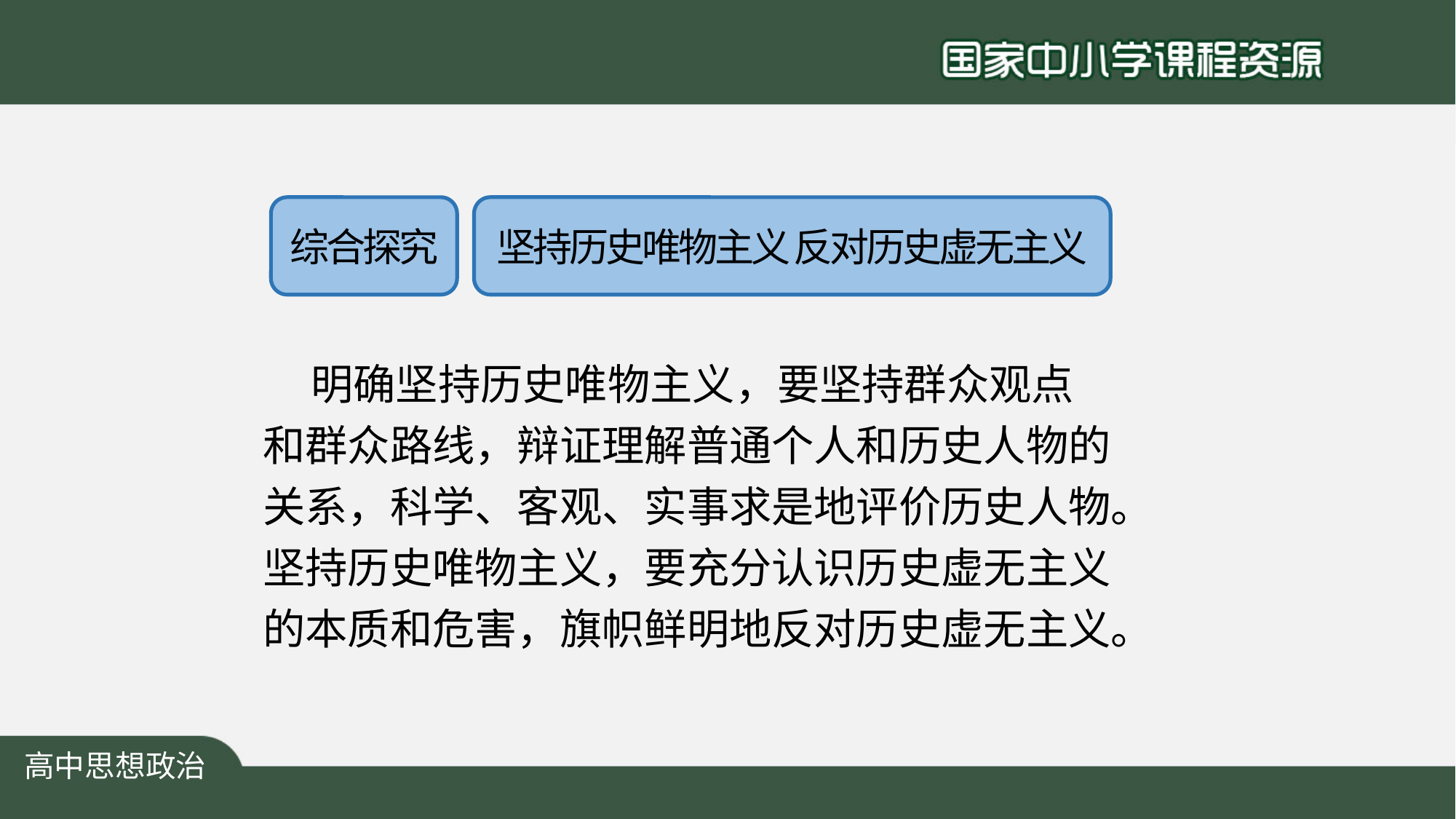

综合探究
坚持历史唯物主义 反对历史虚无主义
    明确坚持历史唯物主义，要坚持群众观点和群众路线，辩证理解普通个人和历史人物的关系，科学、客观、实事求是地评价历史人物。坚持历史唯物主义，要充分认识历史虚无主义的本质和危害，旗帜鲜明地反对历史虚无主义。